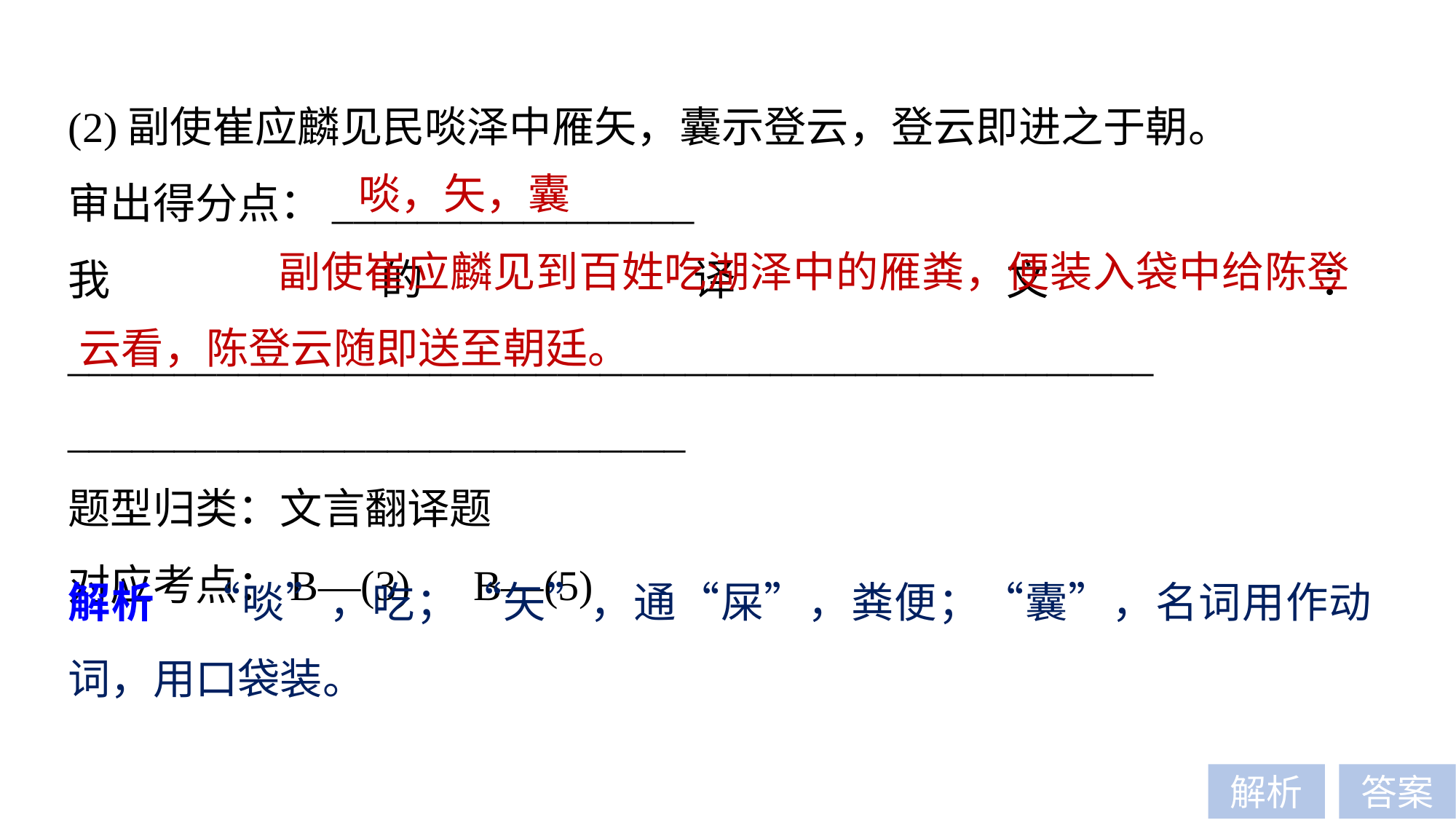

(2)副使崔应麟见民啖泽中雁矢，囊示登云，登云即进之于朝。
审出得分点：_________________
我的译文：___________________________________________________
_____________________________
题型归类：文言翻译题
对应考点：B—(3)　B—(5)
啖，矢，囊
                   副使崔应麟见到百姓吃湖泽中的雁粪，便装入袋中给陈登云看，陈登云随即送至朝廷。
解析　“啖”，吃；“矢”，通“屎”，粪便；“囊”，名词用作动词，用口袋装。
解析
答案